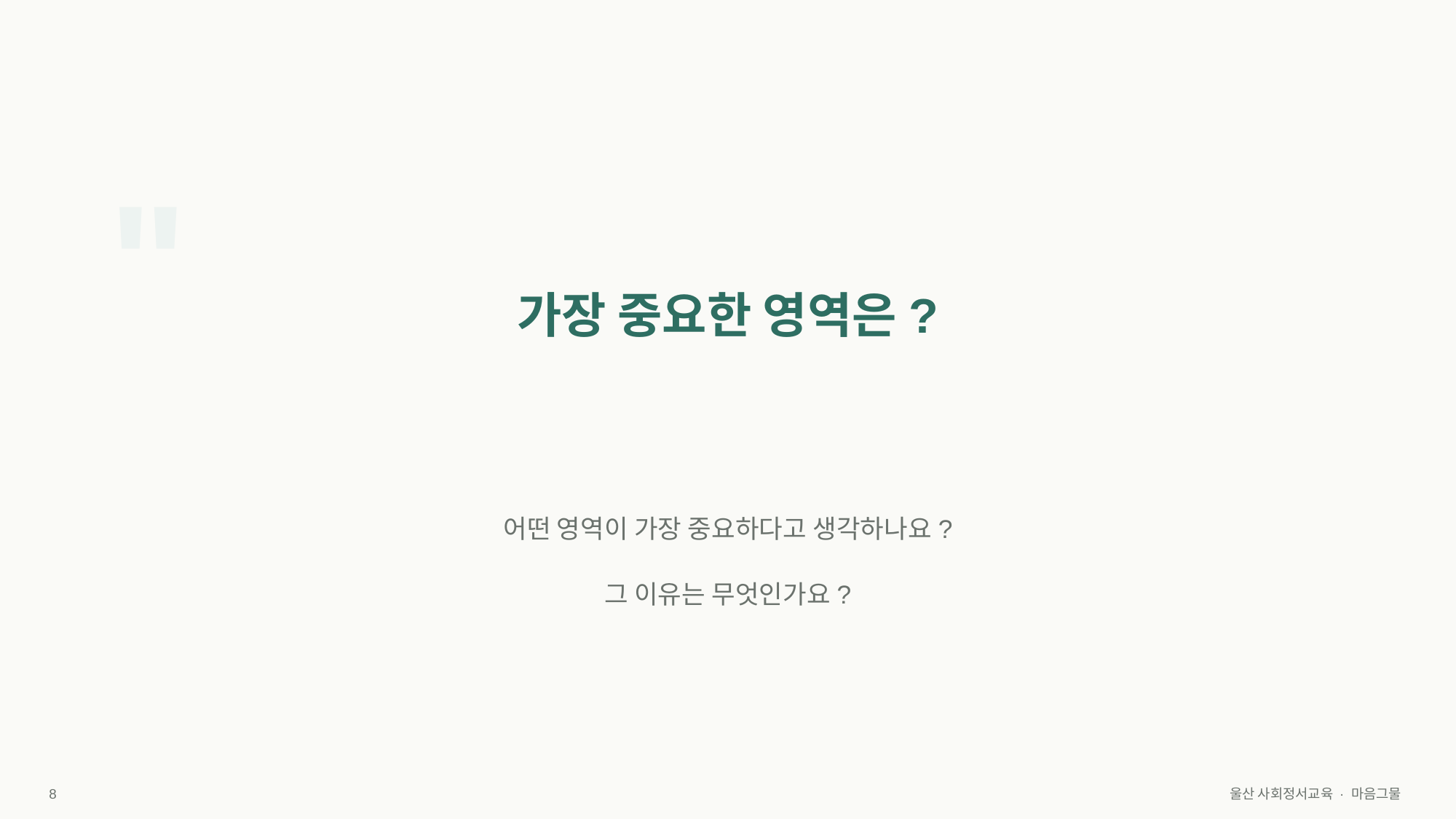

"
가장 중요한 영역은?
어떤 영역이 가장 중요하다고 생각하나요?
그 이유는 무엇인가요?
8
울산 사회정서교육 · 마음그물